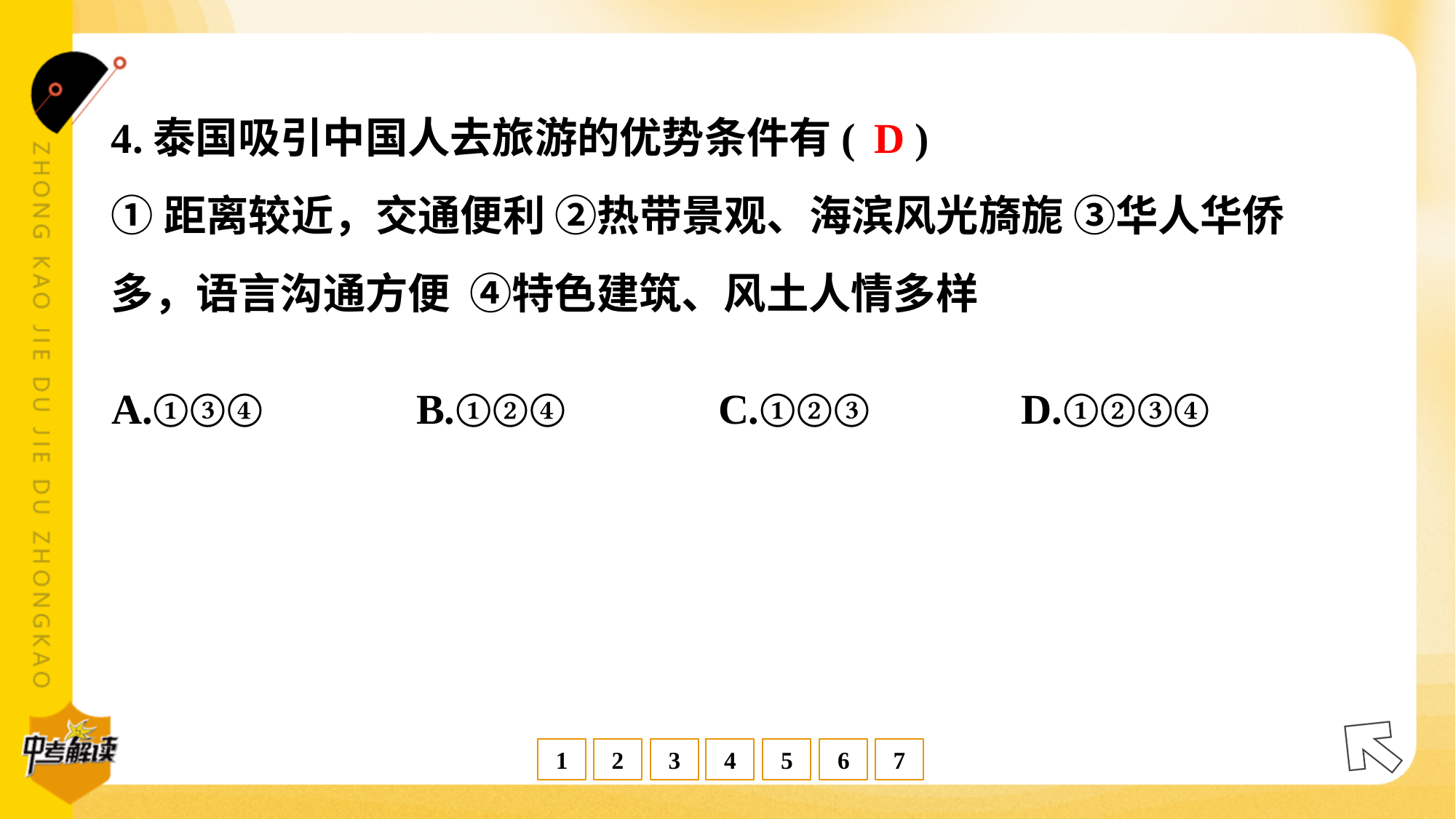

D
4.泰国吸引中国人去旅游的优势条件有(     )
①距离较近，交通便利 ②热带景观、海滨风光旖旎 ③华人华侨
多，语言沟通方便  ④特色建筑、风土人情多样
A.①③④	B.①②④	C.①②③	D.①②③④